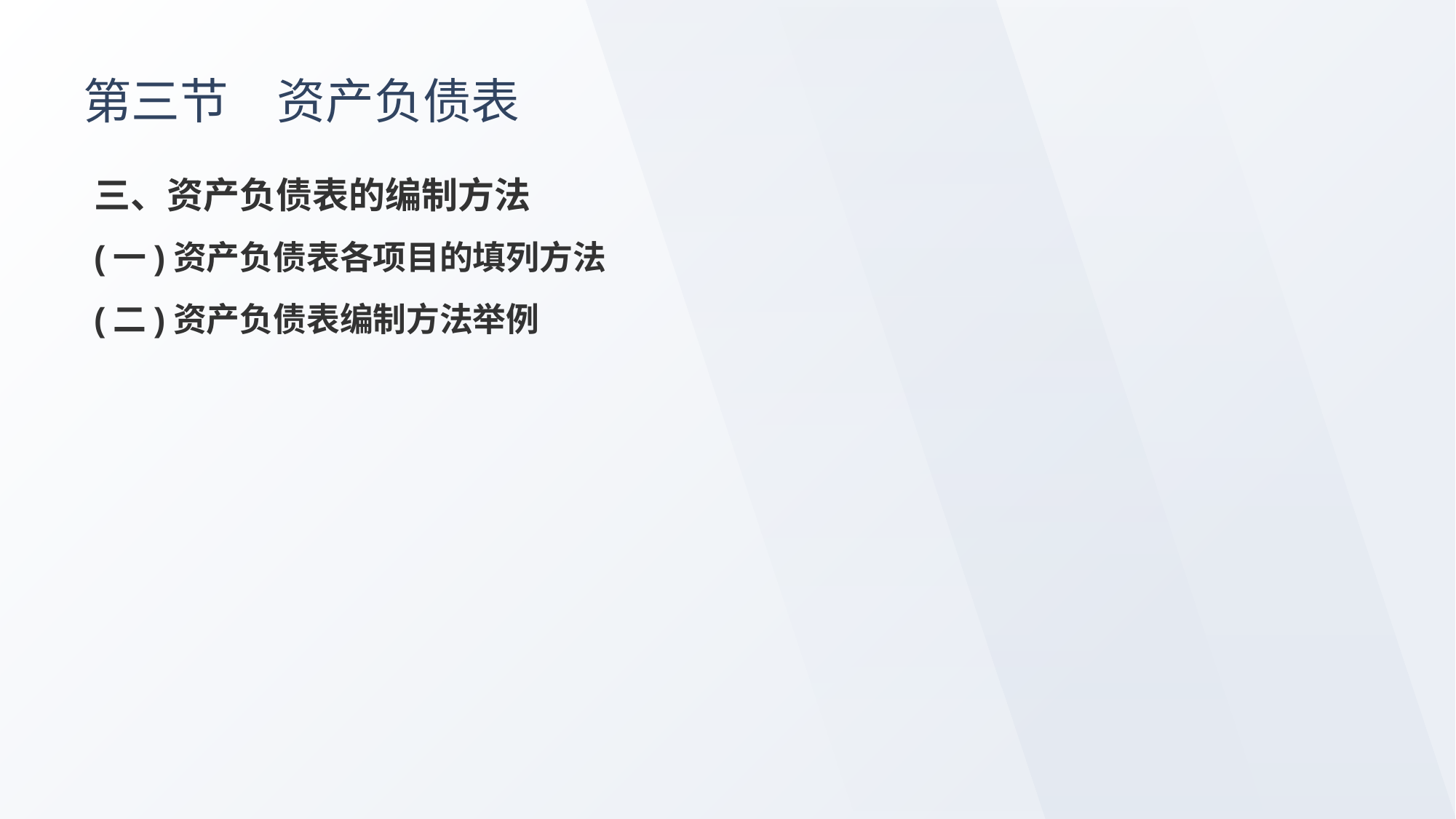

# 第三节　资产负债表
三、资产负债表的编制方法
(一)资产负债表各项目的填列方法
(二)资产负债表编制方法举例